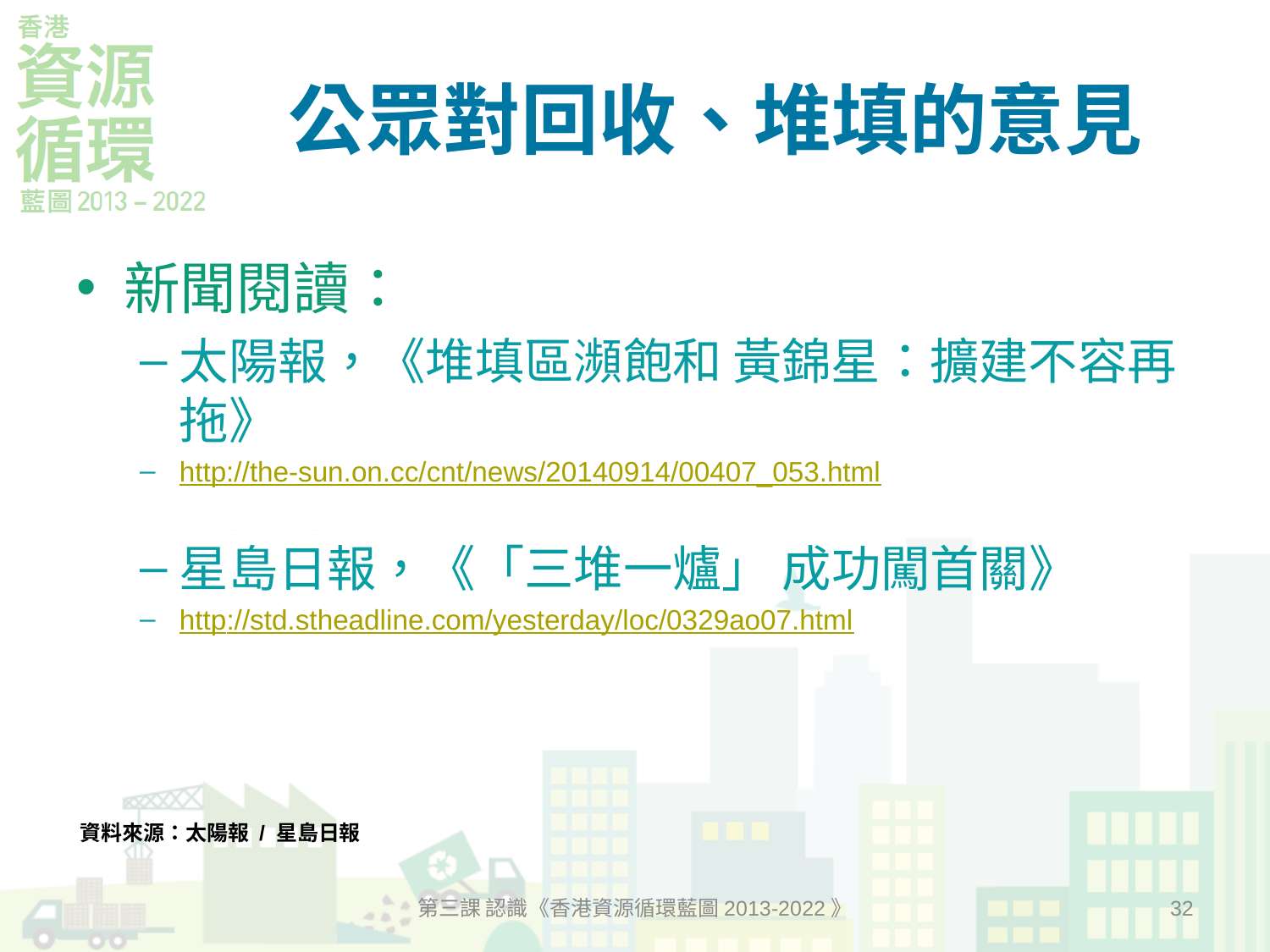

# 公眾對回收、堆填的意見
新聞閱讀：
太陽報，《堆填區瀕飽和 黃錦星：擴建不容再拖》
http://the-sun.on.cc/cnt/news/20140914/00407_053.html

星島日報，《「三堆一爐」 成功闖首關》
http://std.stheadline.com/yesterday/loc/0329ao07.html
資料來源：太陽報 / 星島日報

第三課 認識《香港資源循環藍圖2013-2022》
32